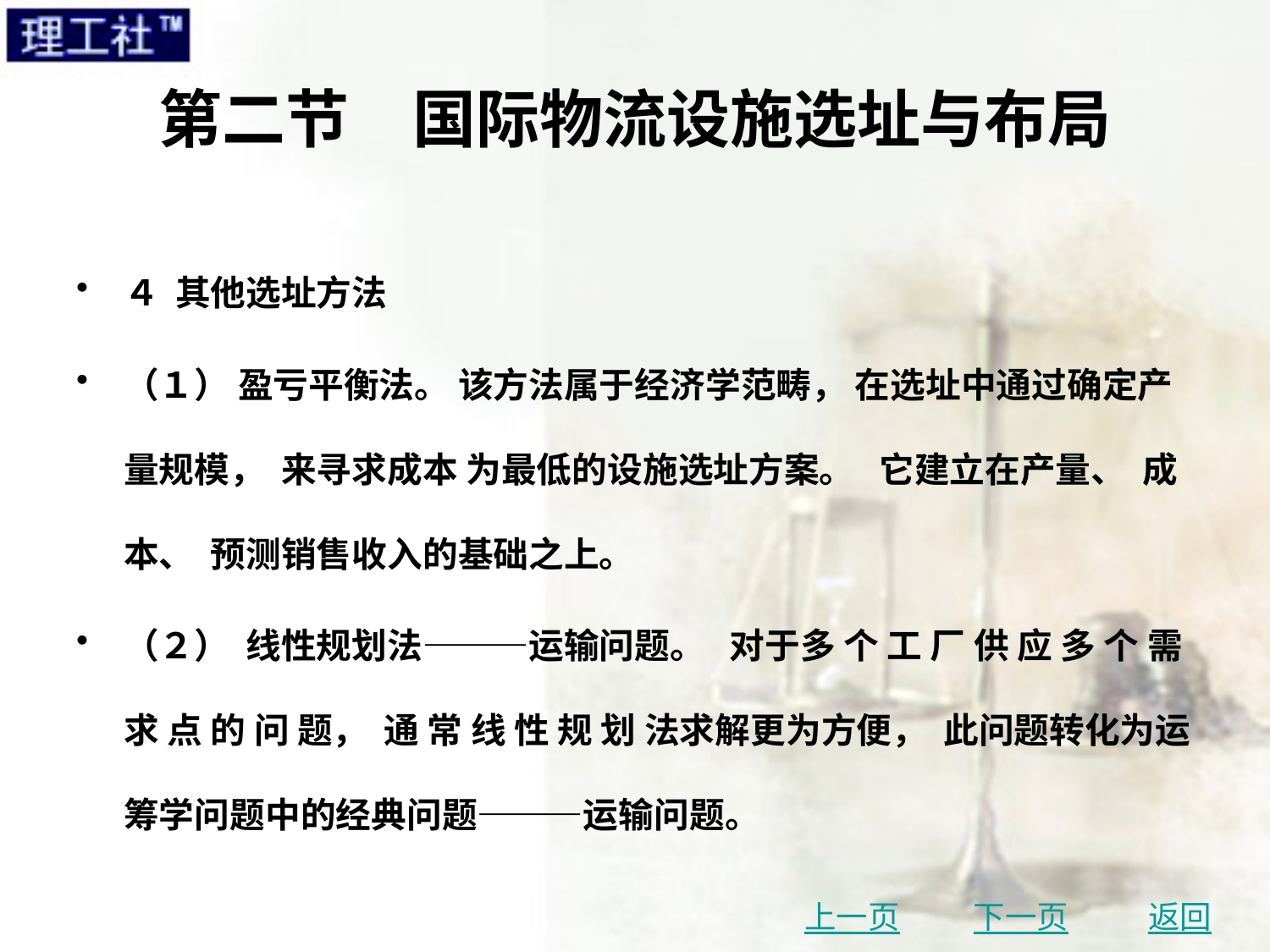

# 第二节　国际物流设施选址与布局
４  其他选址方法
（１） 盈亏平衡法。 该方法属于经济学范畴， 在选址中通过确定产量规模，  来寻求成本 为最低的设施选址方案。   它建立在产量、  成本、  预测销售收入的基础之上。
（２）  线性规划法———运输问题。   对于多 个 工 厂 供 应 多 个 需 求 点 的 问 题，  通 常 线 性 规 划 法求解更为方便，  此问题转化为运筹学问题中的经典问题———运输问题。

上一页
下一页
返回